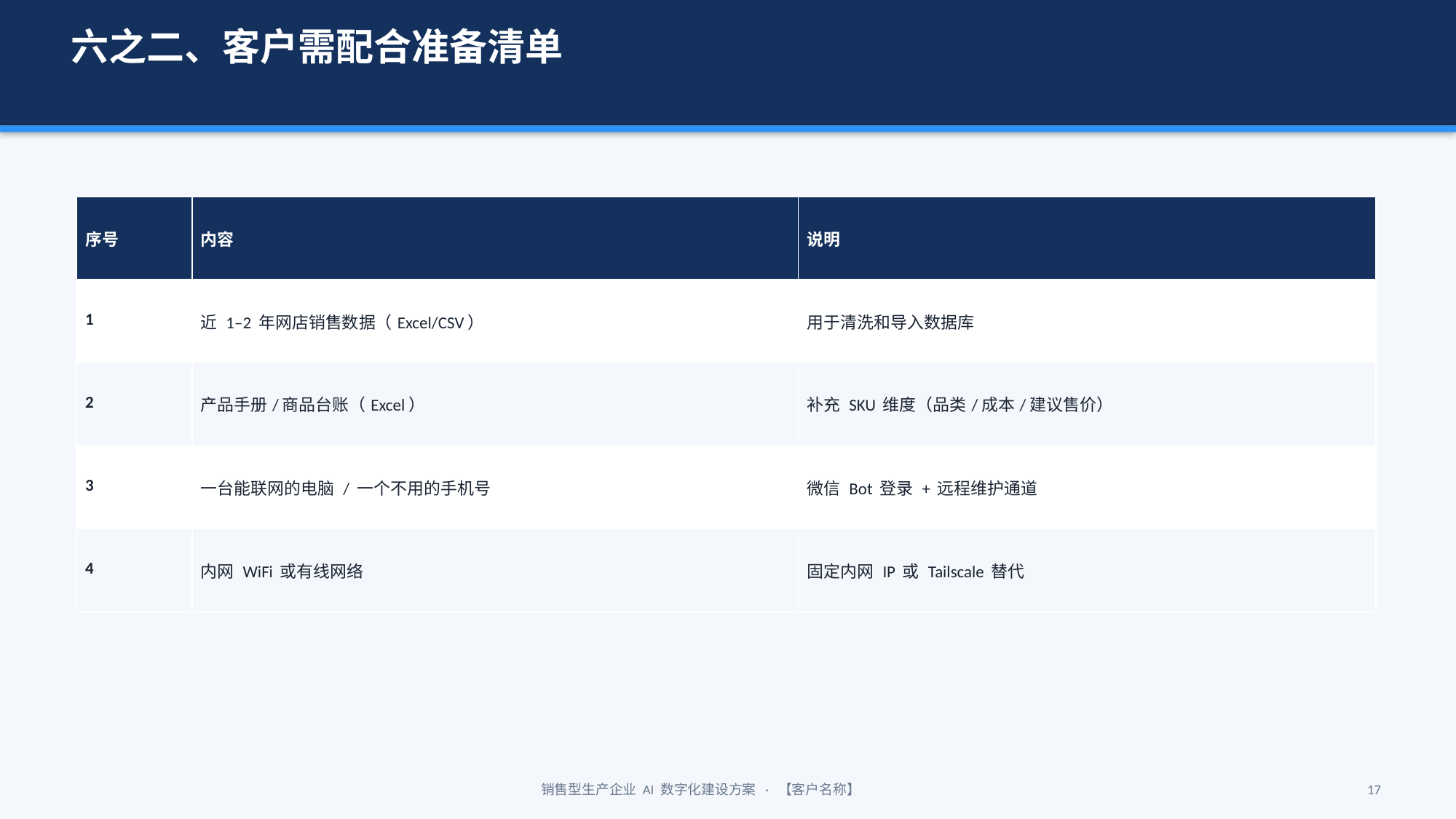

六之二、客户需配合准备清单

| 序号 | 内容 | 说明 |
| --- | --- | --- |
| 1 | 近 1–2 年网店销售数据（Excel/CSV） | 用于清洗和导入数据库 |
| 2 | 产品手册/商品台账（Excel） | 补充 SKU 维度（品类/成本/建议售价） |
| 3 | 一台能联网的电脑 / 一个不用的手机号 | 微信 Bot 登录 + 远程维护通道 |
| 4 | 内网 WiFi 或有线网络 | 固定内网 IP 或 Tailscale 替代 |
销售型生产企业 AI 数字化建设方案  ·  【客户名称】
17